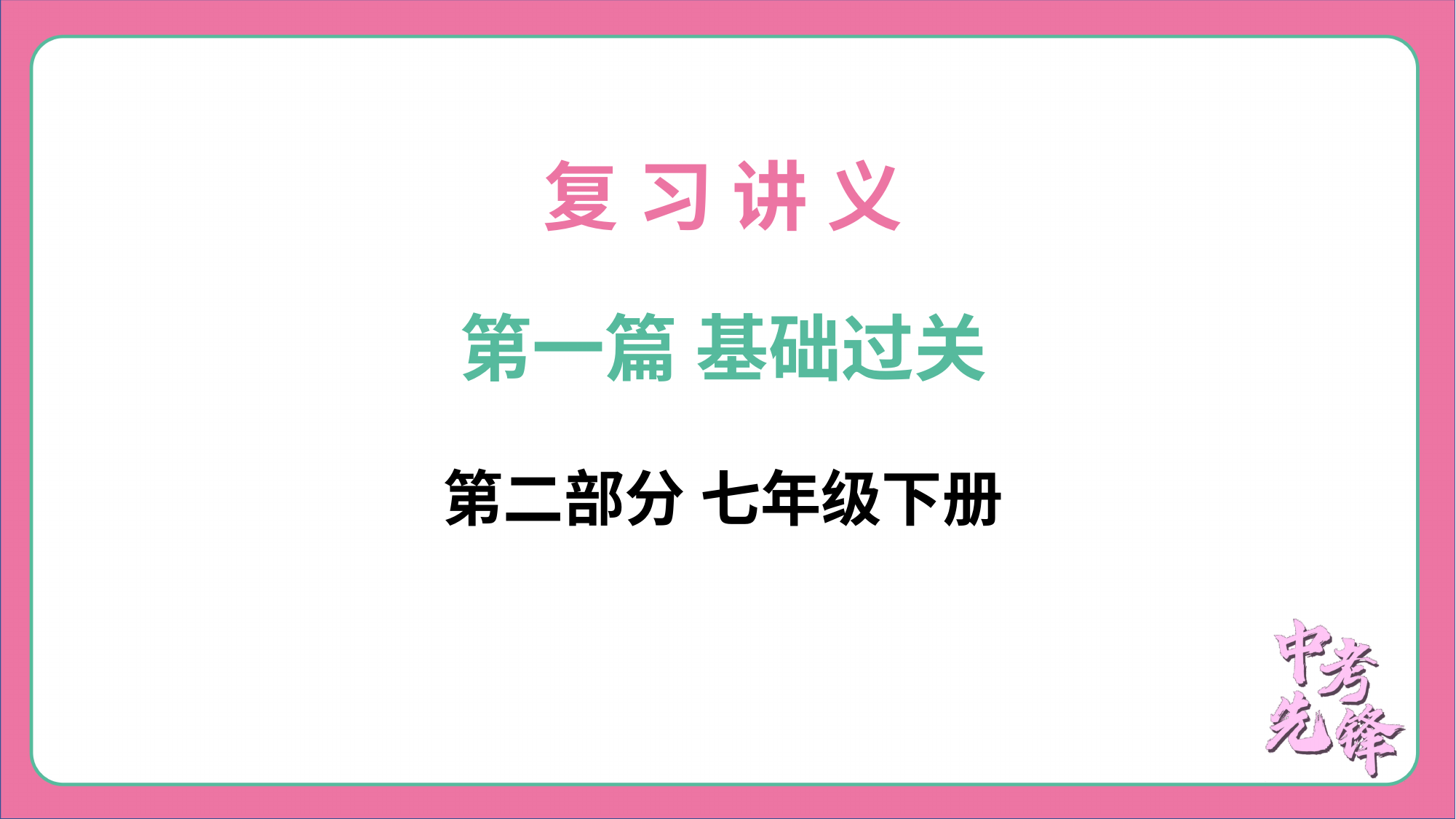

复 习 讲 义
第一篇 基础过关
第二部分 七年级下册